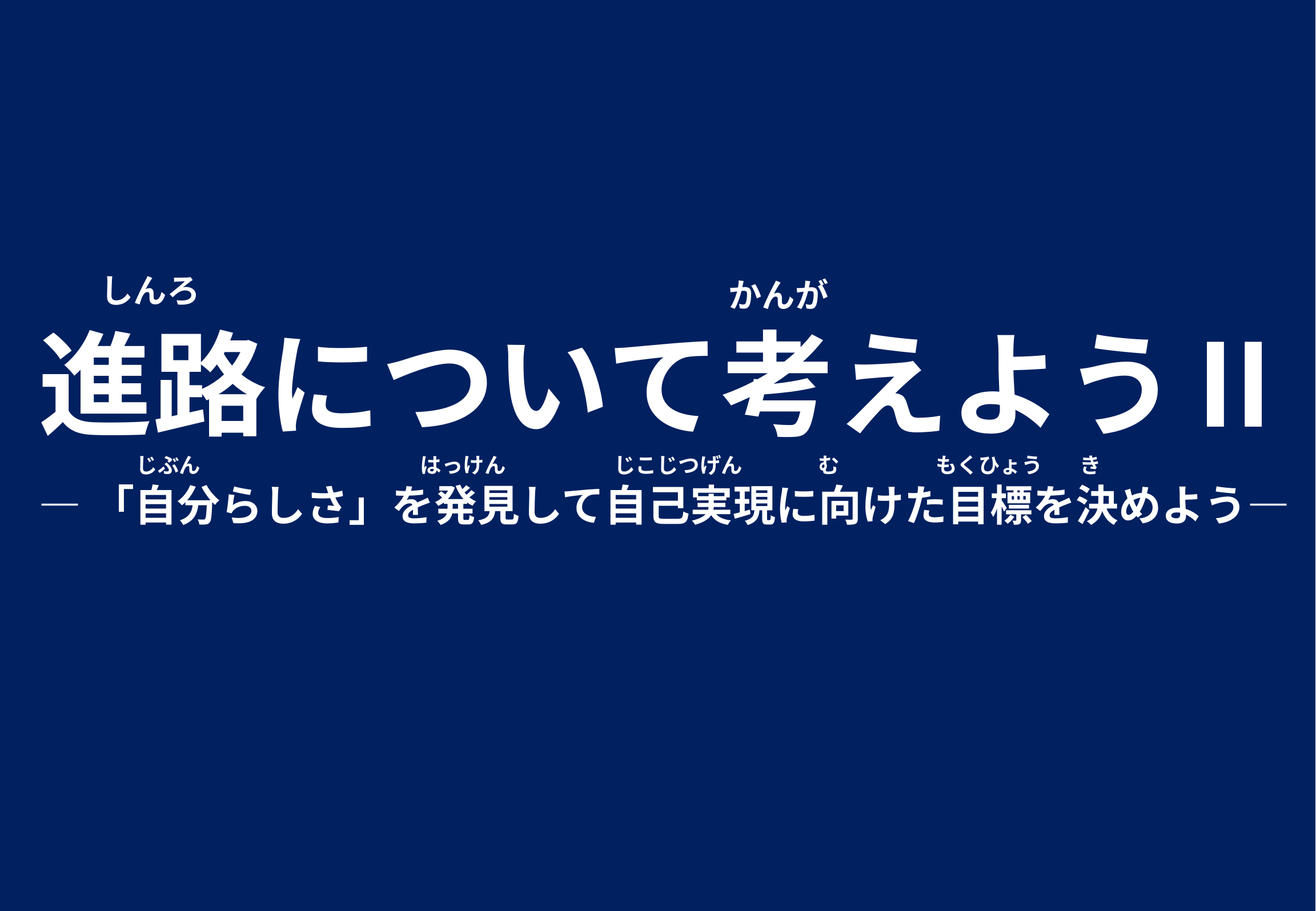

しんろ
かんが
進路について考えようⅡ
き
じぶん
じこじつげん
もくひょう
む
はっけん
―「自分らしさ」を発見して自己実現に向けた目標を決めよう―